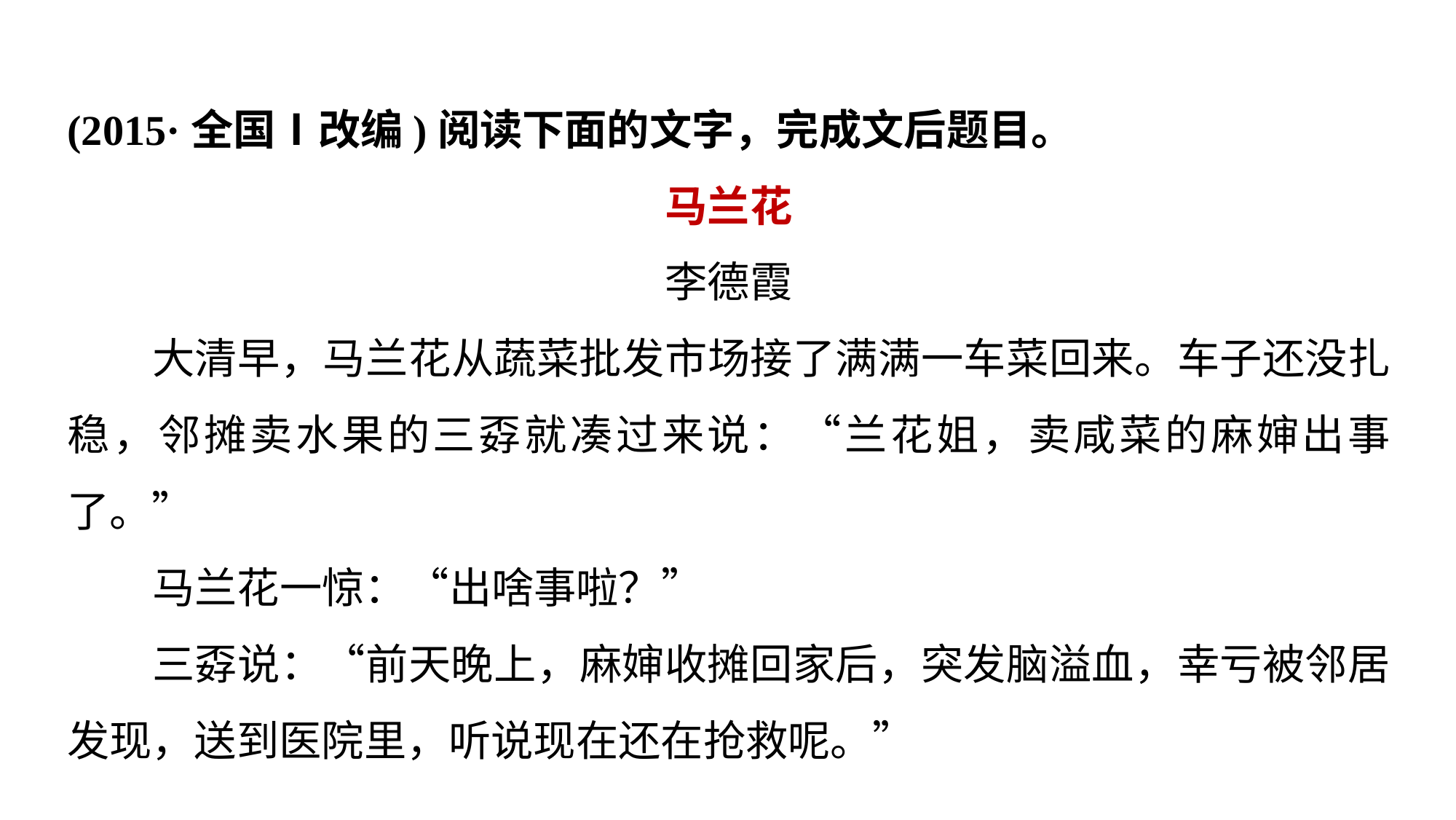

(2015·全国Ⅰ改编)阅读下面的文字，完成文后题目。
马兰花
李德霞
大清早，马兰花从蔬菜批发市场接了满满一车菜回来。车子还没扎稳，邻摊卖水果的三孬就凑过来说：“兰花姐，卖咸菜的麻婶出事了。”
马兰花一惊：“出啥事啦？”
三孬说：“前天晚上，麻婶收摊回家后，突发脑溢血，幸亏被邻居发现，送到医院里，听说现在还在抢救呢。”